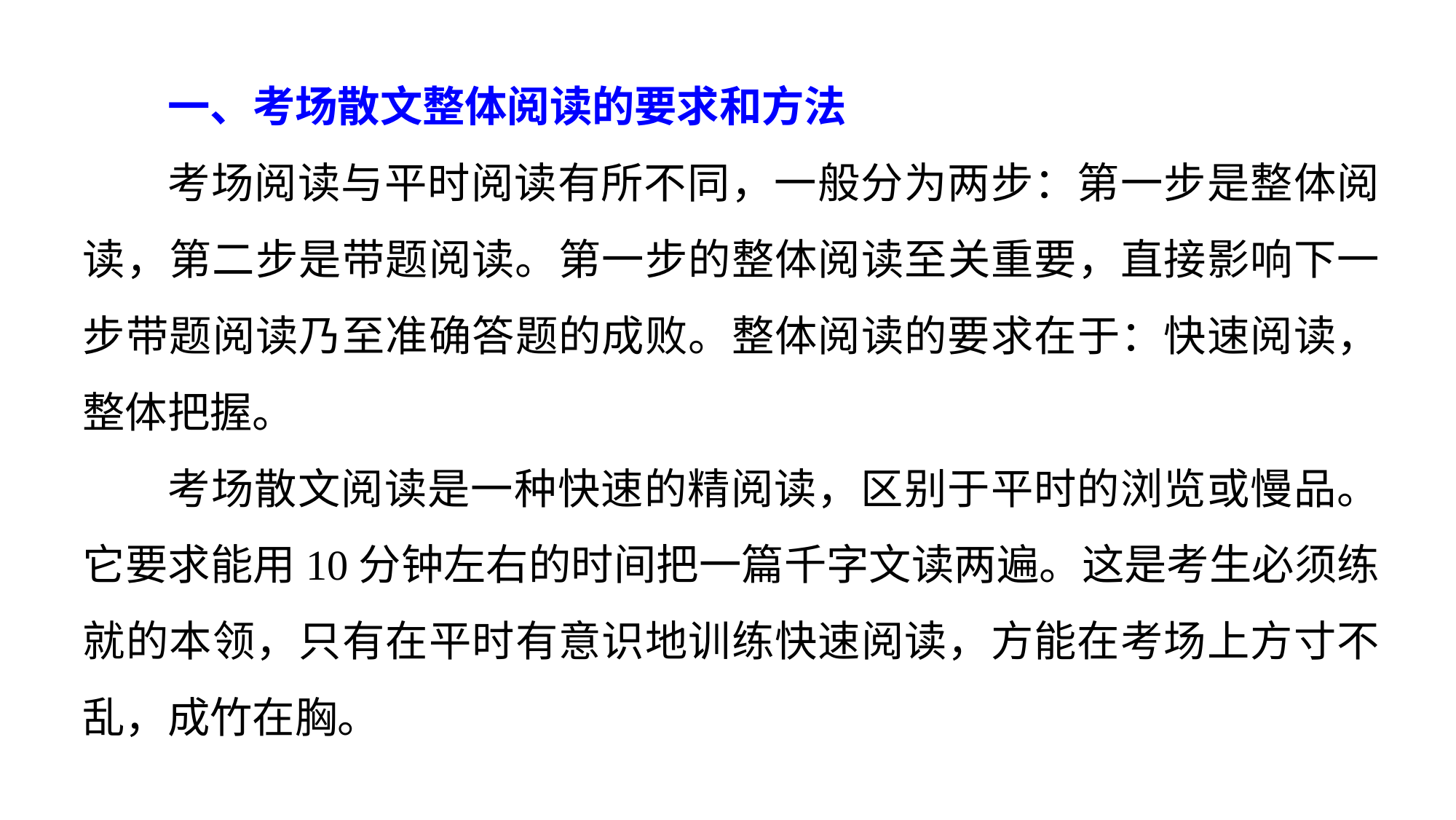

一、考场散文整体阅读的要求和方法
考场阅读与平时阅读有所不同，一般分为两步：第一步是整体阅读，第二步是带题阅读。第一步的整体阅读至关重要，直接影响下一步带题阅读乃至准确答题的成败。整体阅读的要求在于：快速阅读，整体把握。
考场散文阅读是一种快速的精阅读，区别于平时的浏览或慢品。它要求能用10分钟左右的时间把一篇千字文读两遍。这是考生必须练就的本领，只有在平时有意识地训练快速阅读，方能在考场上方寸不乱，成竹在胸。